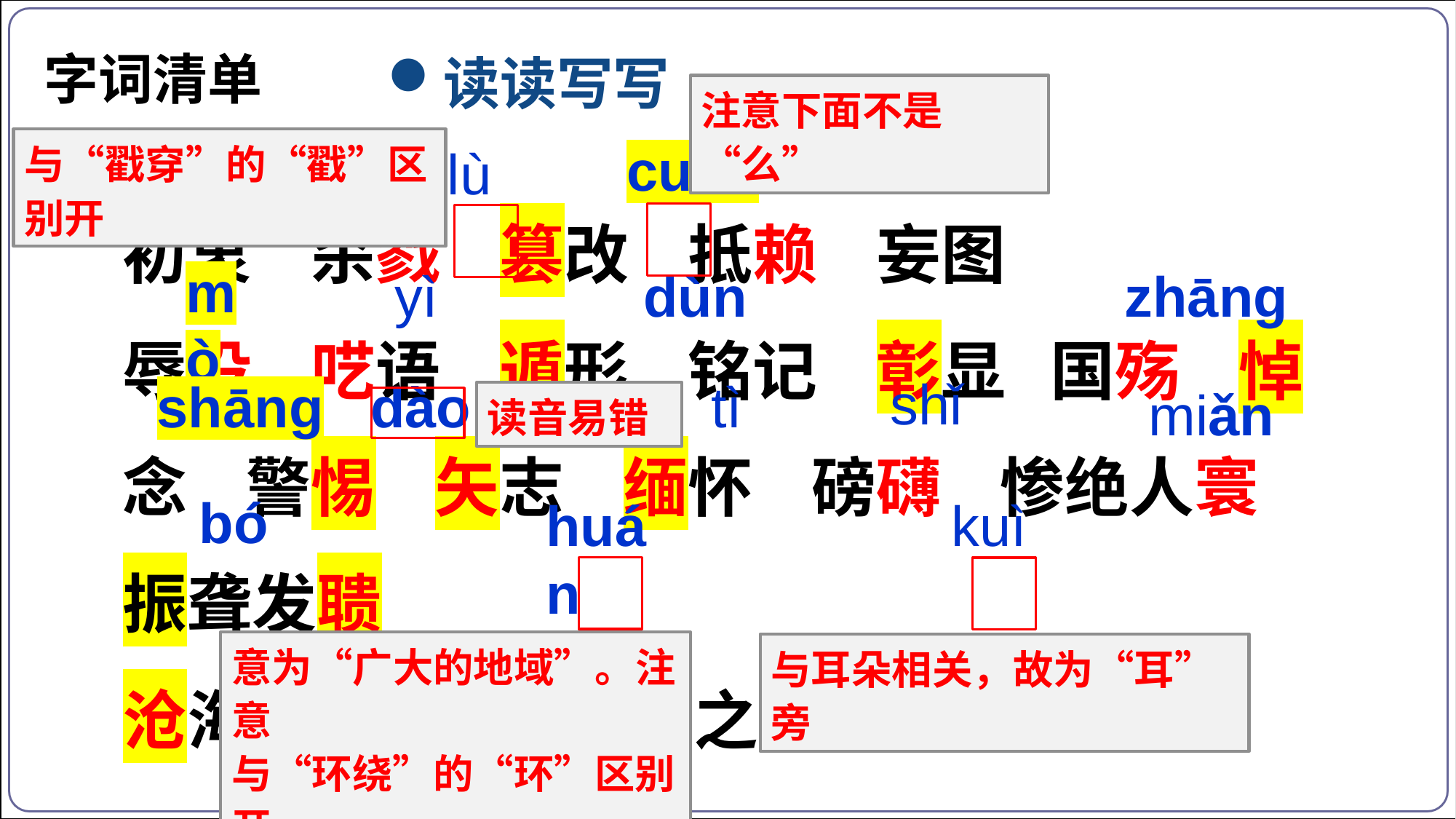

字词清单
读读写写
注意下面不是“么”
与“戳穿”的“戳”区别开
cuàn
lài
lù
初衷    杀戮    篡改    抵赖    妄图
辱没    呓语    遁形    铭记    彰显   国殇    悼念    警惕    矢志    缅怀    磅礴    惨绝人寰    振聋发聩
沧海桑田        一以贯之

mò
yì
dùn
zhānɡ
shǐ
dào
shānɡ
tì
miǎn
读音易错

bó
kuì
huán

意为“广大的地域”。注意
与“环绕”的“环”区别开
与耳朵相关，故为“耳”旁